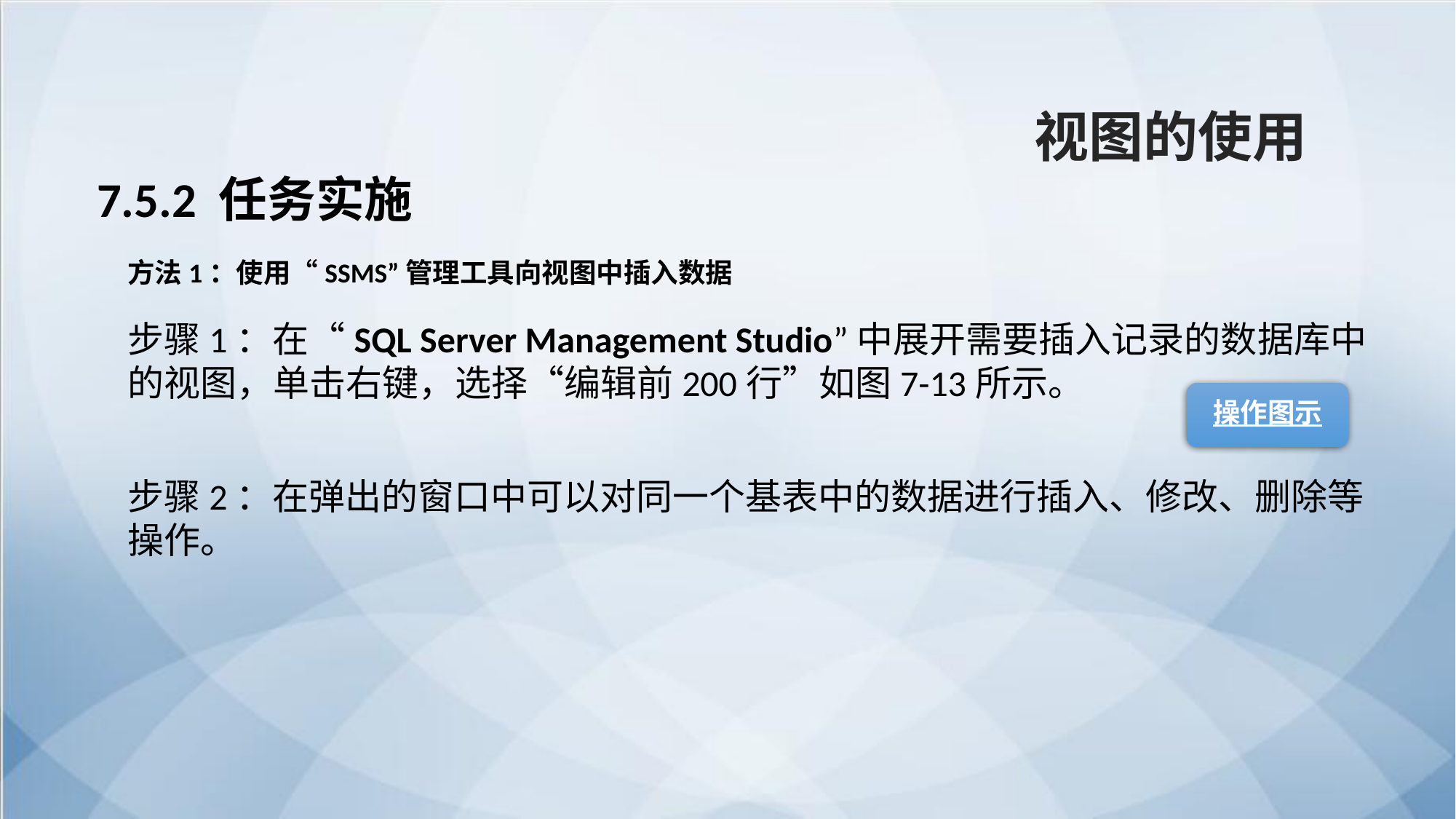

视图的使用
7.5.2 任务实施
方法1：使用“SSMS”管理工具向视图中插入数据
步骤1：在“SQL Server Management Studio”中展开需要插入记录的数据库中的视图，单击右键，选择“编辑前200行”如图7-13所示。
操作图示
步骤2：在弹出的窗口中可以对同一个基表中的数据进行插入、修改、删除等操作。